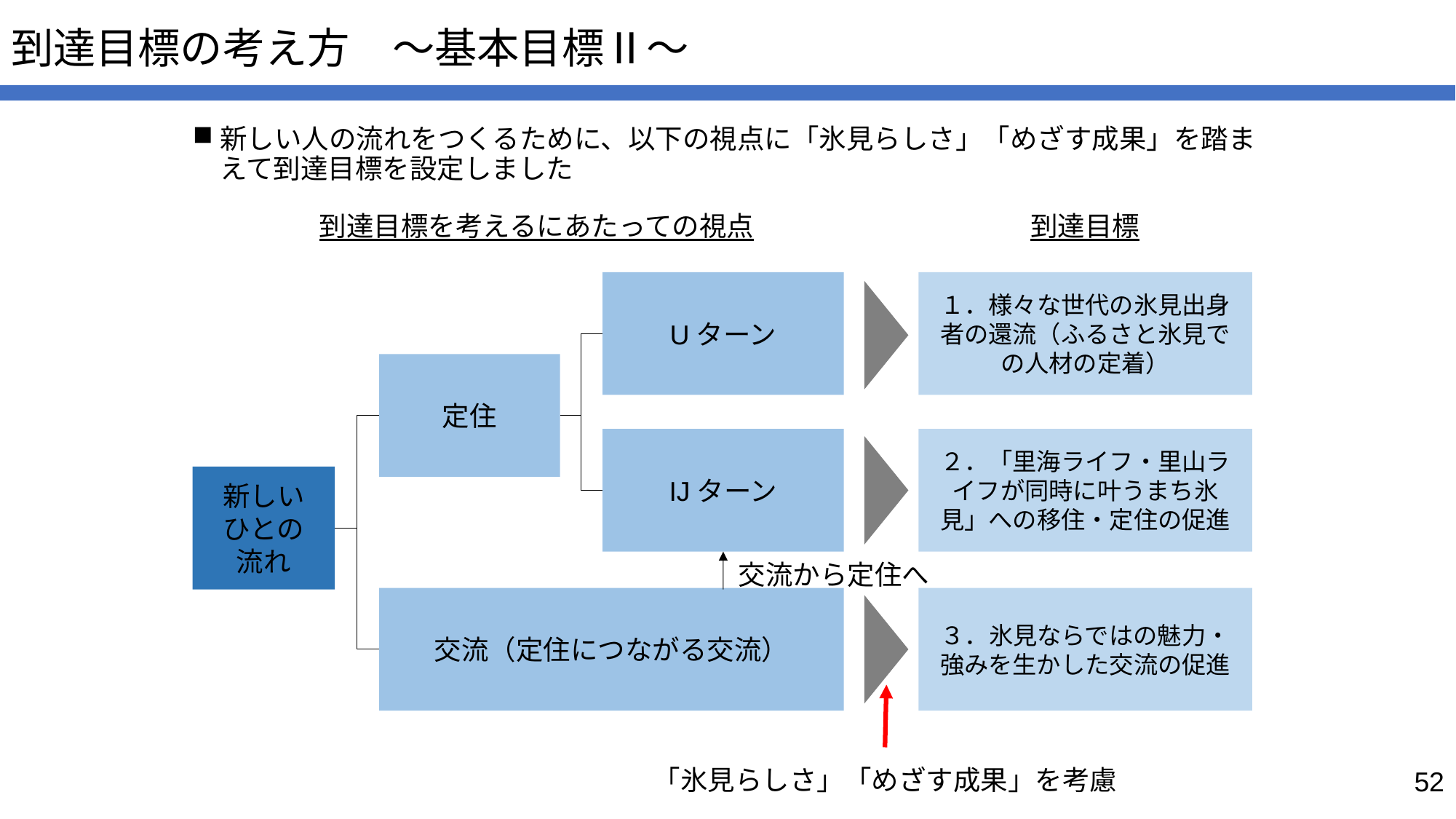

# 到達目標の考え方　～基本目標Ⅱ～
新しい人の流れをつくるために、以下の視点に「氷見らしさ」「めざす成果」を踏まえて到達目標を設定しました
到達目標を考えるにあたっての視点
到達目標
Uターン
１．様々な世代の氷見出身者の還流（ふるさと氷見での人材の定着）

定住
２．「里海ライフ・里山ライフが同時に叶うまち氷見」への移住・定住の促進
IJターン

新しい
ひとの
流れ
交流から定住へ
３．氷見ならではの魅力・強みを生かした交流の促進
交流（定住につながる交流）

「氷見らしさ」「めざす成果」を考慮
52